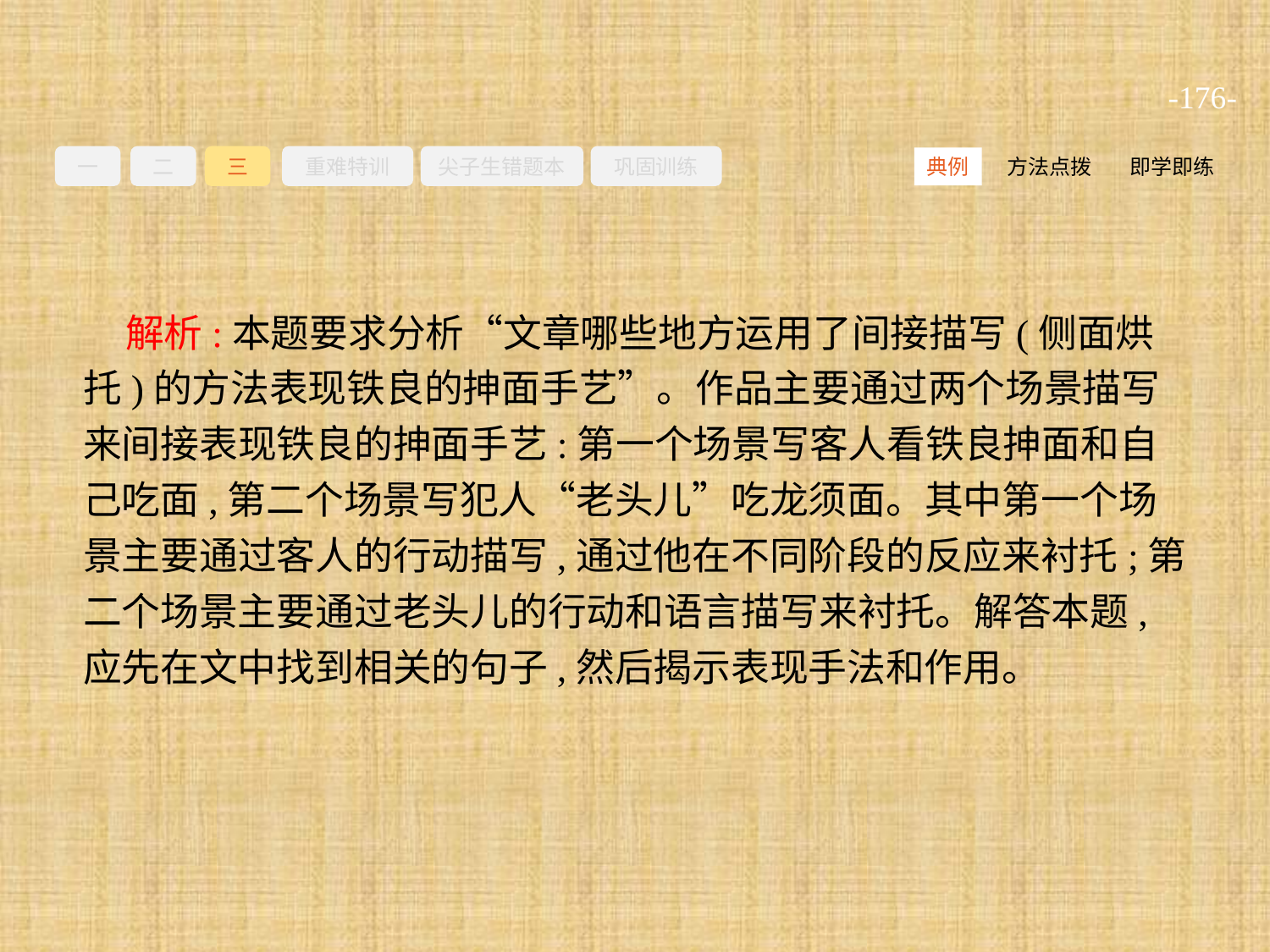

-176-
一
二
三
重难特训
尖子生错题本
巩固训练
方法点拨
即学即练
典例
解析:本题要求分析“文章哪些地方运用了间接描写(侧面烘托)的方法表现铁良的抻面手艺”。作品主要通过两个场景描写来间接表现铁良的抻面手艺:第一个场景写客人看铁良抻面和自己吃面,第二个场景写犯人“老头儿”吃龙须面。其中第一个场景主要通过客人的行动描写,通过他在不同阶段的反应来衬托;第二个场景主要通过老头儿的行动和语言描写来衬托。解答本题,应先在文中找到相关的句子,然后揭示表现手法和作用。